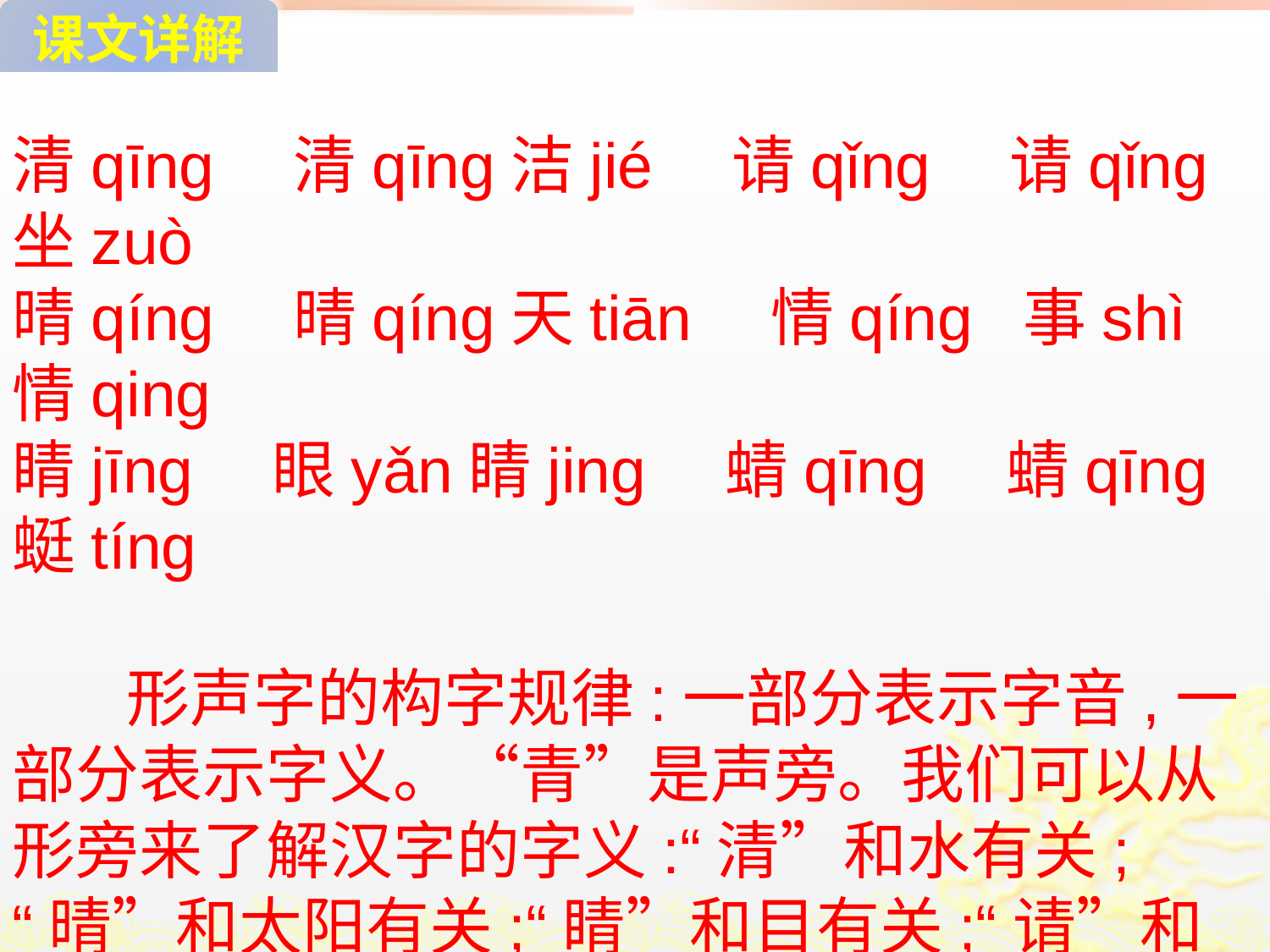

课文详解
清qīnɡ　清qīnɡ洁jié　请qǐnɡ　请qǐnɡ坐zuò
晴qínɡ　晴qínɡ天tiān　情qínɡ  事shì情qinɡ
睛jīnɡ　眼yǎn睛jinɡ　蜻qīnɡ　蜻qīnɡ蜓tínɡ

       形声字的构字规律:一部分表示字音,一部分表示字义。“青”是声旁。我们可以从形旁来了解汉字的字义:“清”和水有关;“晴”和太阳有关;“睛”和目有关;“请”和言语有关;“蜻”和昆虫有关;“情”和心理活动有关。